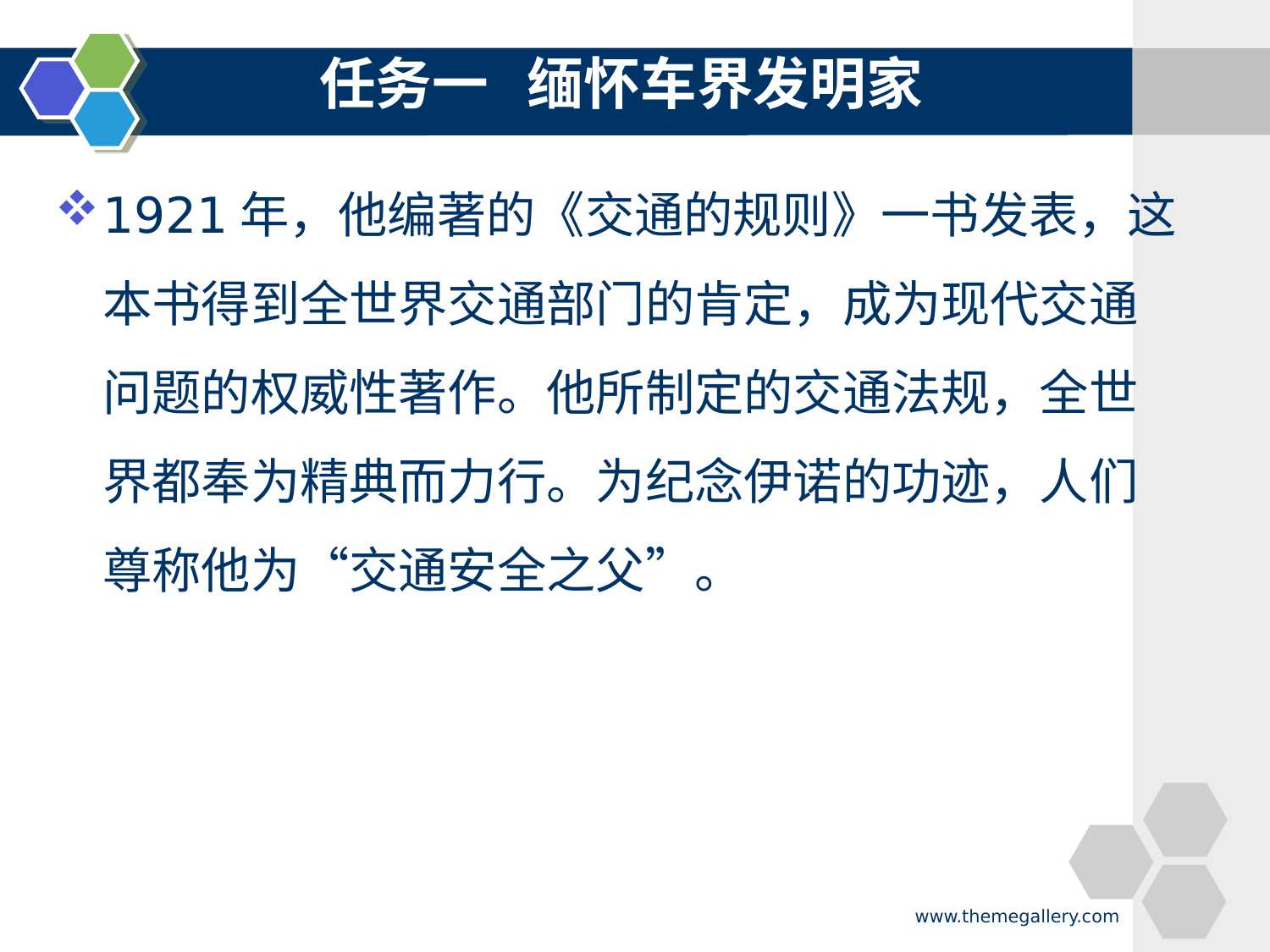

任务一   缅怀车界发明家
#
1921年，他编著的《交通的规则》一书发表，这本书得到全世界交通部门的肯定，成为现代交通问题的权威性著作。他所制定的交通法规，全世界都奉为精典而力行。为纪念伊诺的功迹，人们尊称他为“交通安全之父”。
www.themegallery.com